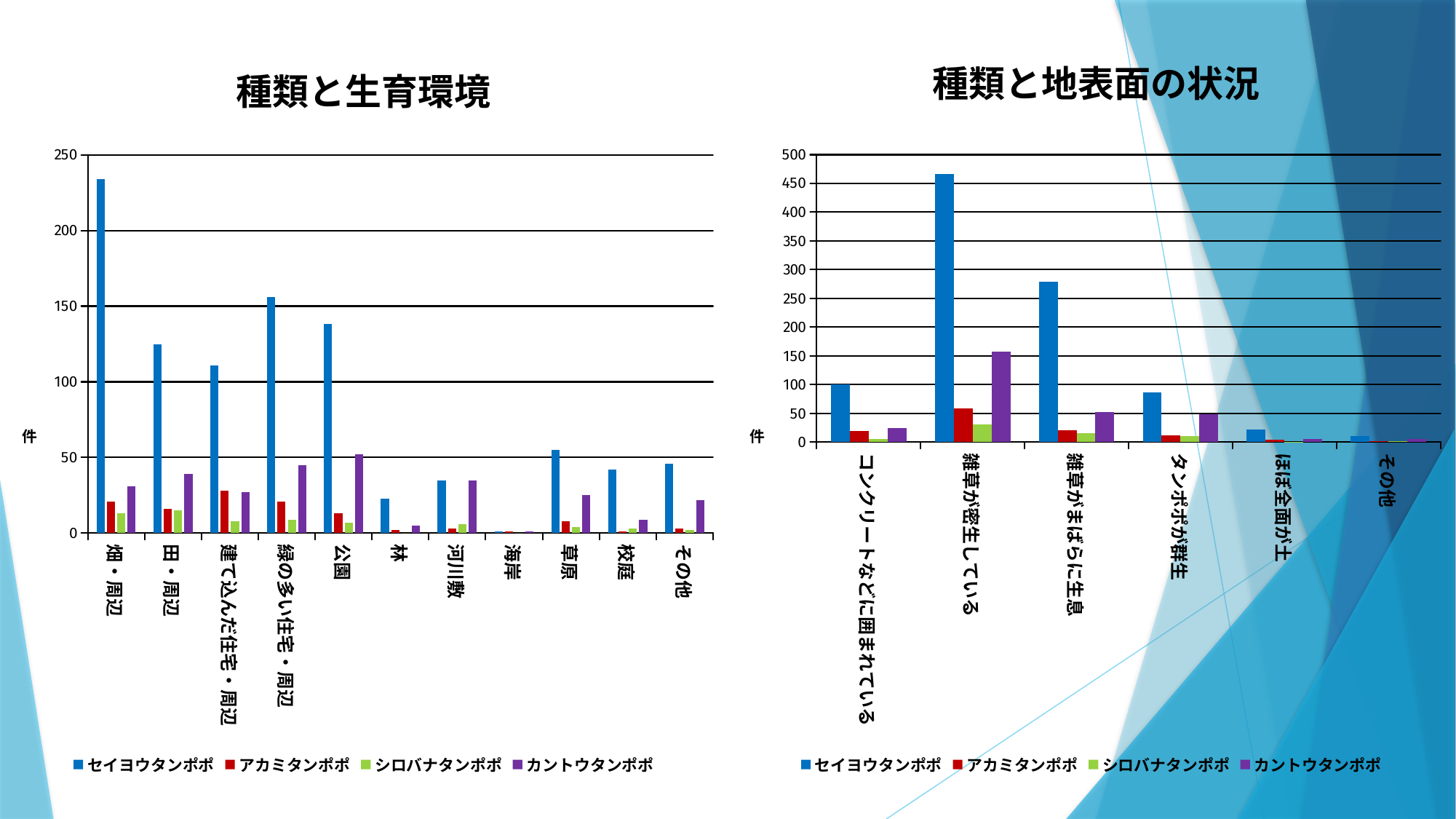

### Chart: 種類と生育環境

| Category | セイヨウタンポポ | アカミタンポポ | シロバナタンポポ | カントウタンポポ |
|---|---|---|---|---|
| 畑・周辺 | 234.0 | 21.0 | 13.0 | 31.0 |
| 田・周辺 | 125.0 | 16.0 | 15.0 | 39.0 |
| 建て込んだ住宅・周辺 | 111.0 | 28.0 | 8.0 | 27.0 |
| 緑の多い住宅・周辺 | 156.0 | 21.0 | 9.0 | 45.0 |
| 公園 | 138.0 | 13.0 | 7.0 | 52.0 |
| 林 | 23.0 | 2.0 | 0.0 | 5.0 |
| 河川敷 | 35.0 | 3.0 | 6.0 | 35.0 |
| 海岸 | 1.0 | 1.0 | 0.0 | 1.0 |
| 草原 | 55.0 | 8.0 | 4.0 | 25.0 |
| 校庭 | 42.0 | 1.0 | 3.0 | 9.0 |
| その他 | 46.0 | 3.0 | 2.0 | 22.0 |

### Chart: 種類と地表面の状況

| Category | セイヨウタンポポ | アカミタンポポ | シロバナタンポポ | カントウタンポポ |
|---|---|---|---|---|
| コンクリートなどに囲まれている | 100.0 | 19.0 | 6.0 | 24.0 |
| 雑草が密生している | 467.0 | 59.0 | 31.0 | 157.0 |
| 雑草がまばらに生息 | 279.0 | 21.0 | 16.0 | 52.0 |
| タンポポが群生 | 87.0 | 12.0 | 11.0 | 48.0 |
| ほぼ全面が土 | 22.0 | 4.0 | 1.0 | 5.0 |
| その他 | 11.0 | 2.0 | 2.0 | 5.0 |